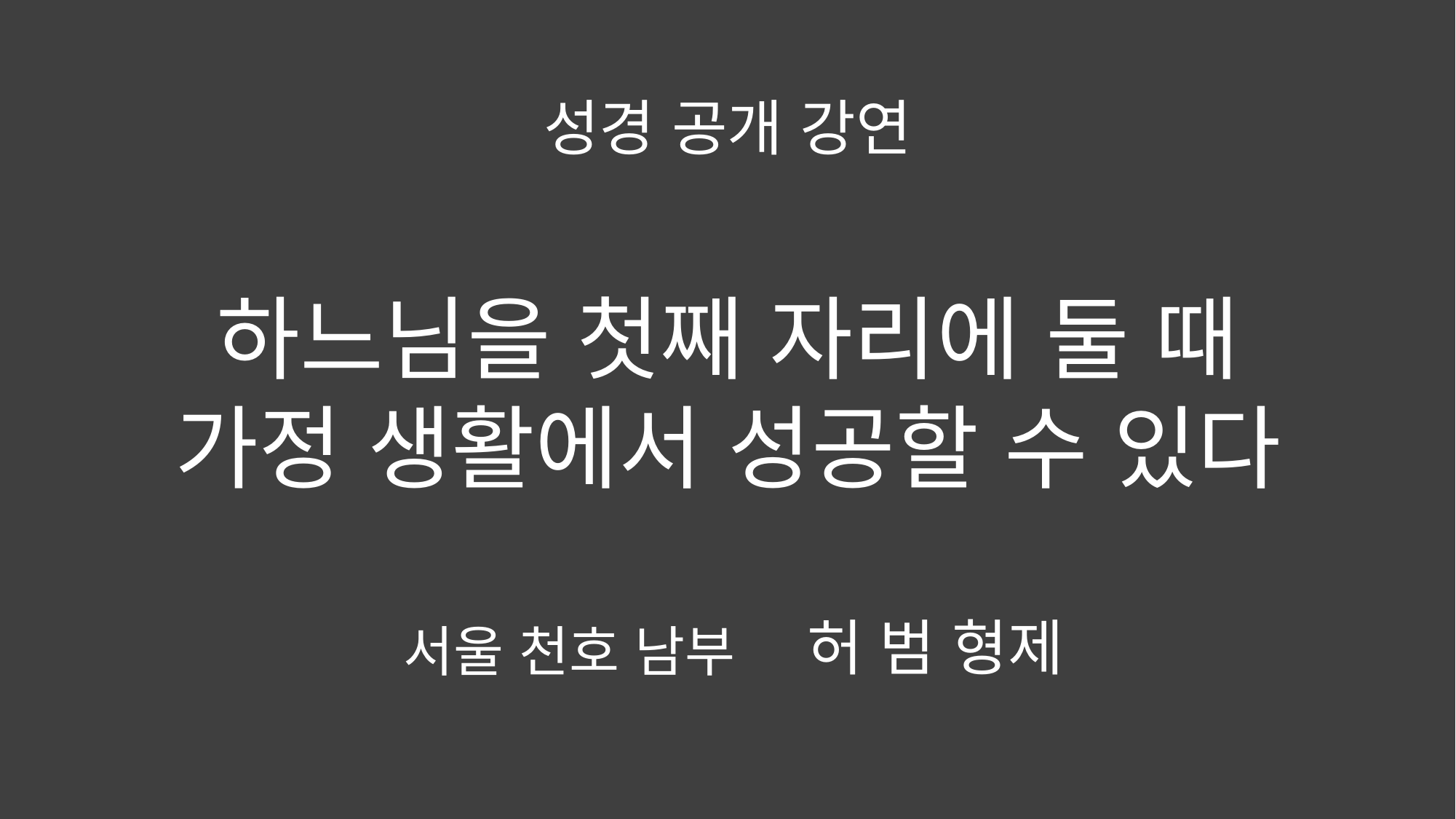

성경 공개 강연
# 하느님​을 첫째 자리​에 둘 때 가정 생활​에서 성공​할 수 있다
허 범 형제
서울 천호 남부